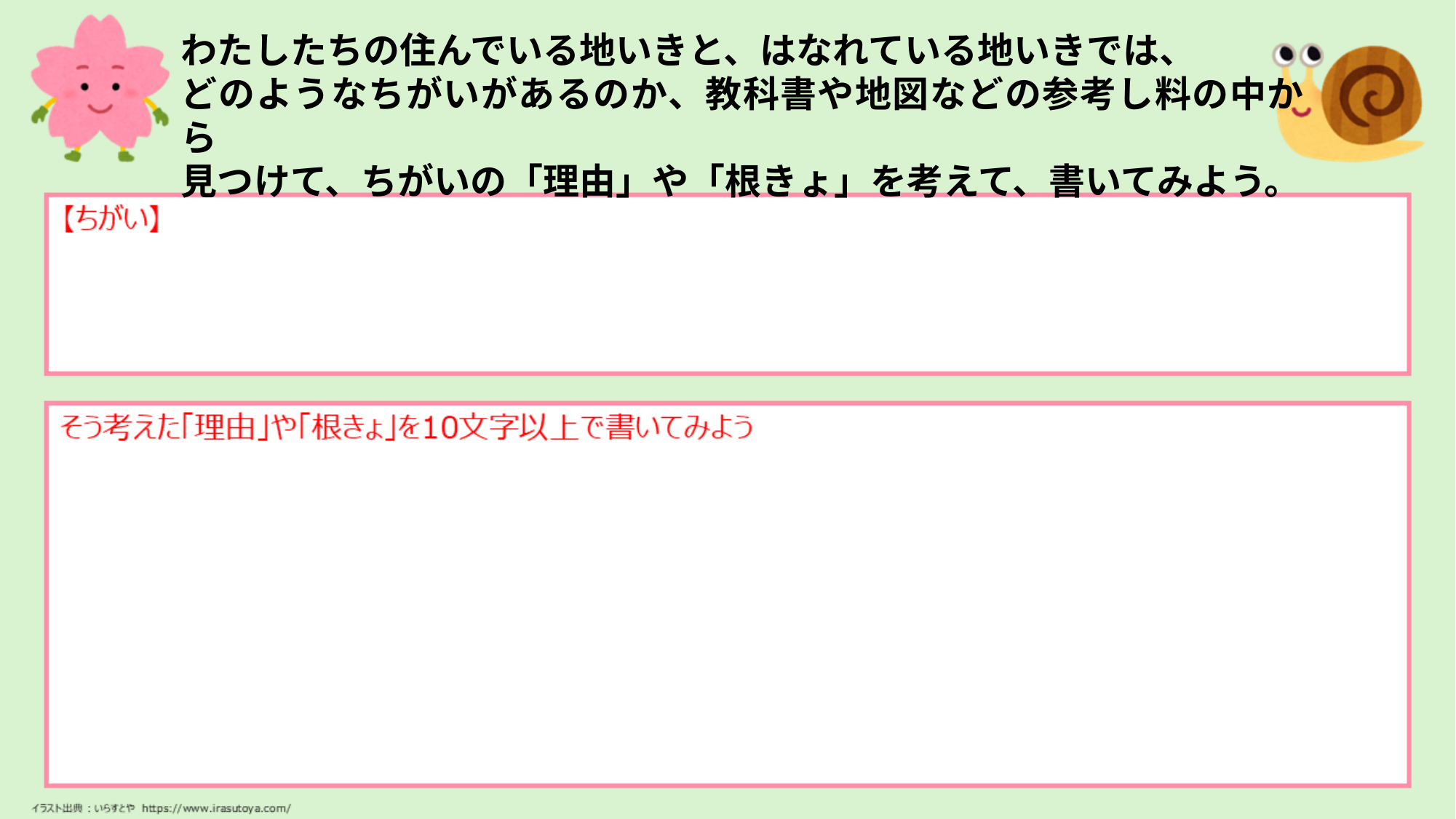

わたしたちの住んでいる地いきと、はなれている地いきでは、
どのようなちがいがあるのか、教科書や地図などの参考し料の中から
見つけて、ちがいの「理由」や「根きょ」を考えて、書いてみよう。